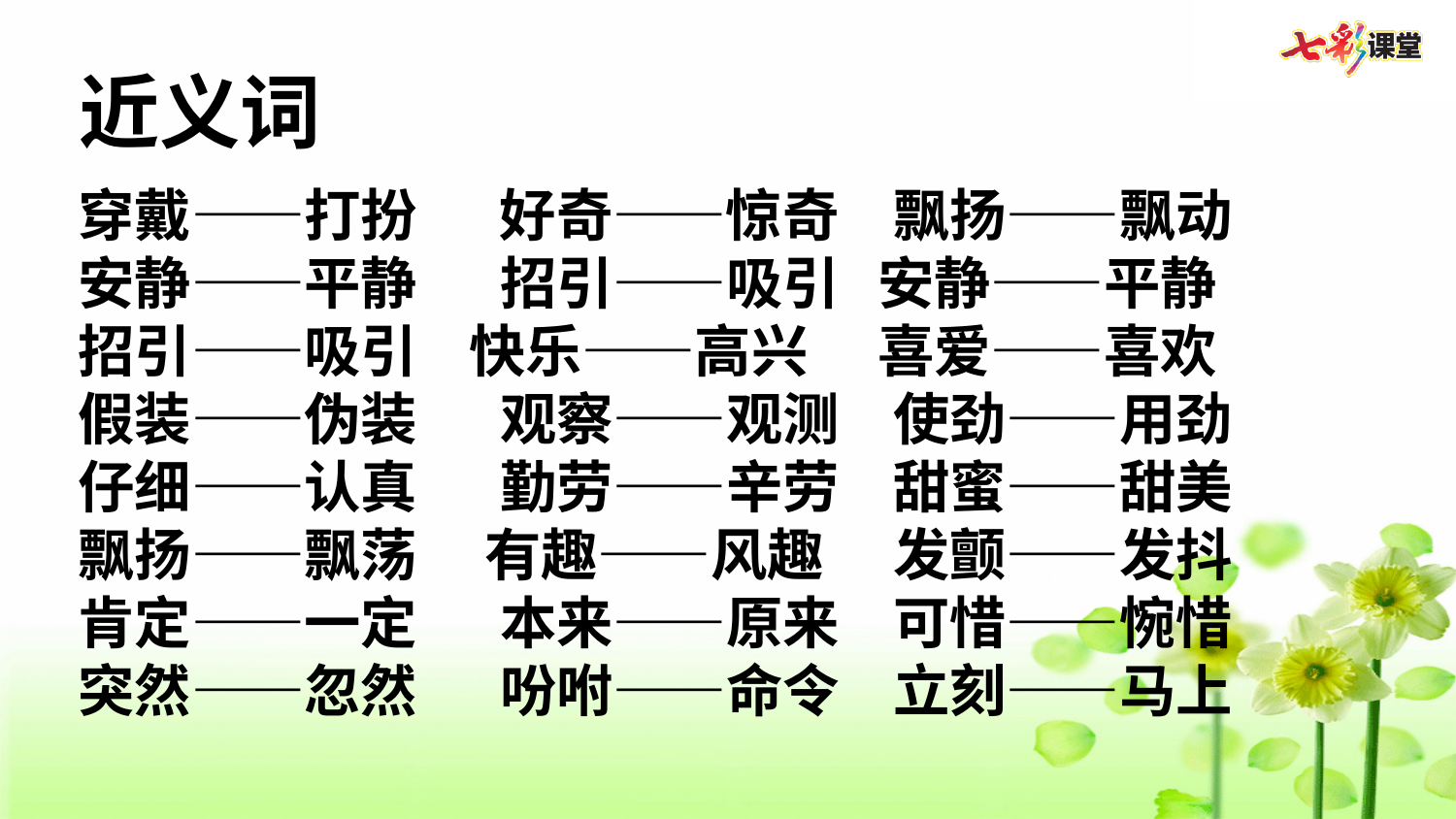

近义词
穿戴——打扮    好奇——惊奇   飘扬——飘动
安静——平静    招引——吸引   安静——平静
招引——吸引    快乐——高兴   喜爱——喜欢
假装——伪装    观察——观测   使劲——用劲
仔细——认真    勤劳——辛劳   甜蜜——甜美
飘扬——飘荡    有趣——风趣   发颤——发抖
肯定——一定    本来——原来   可惜——惋惜
突然——忽然    吩咐——命令   立刻——马上